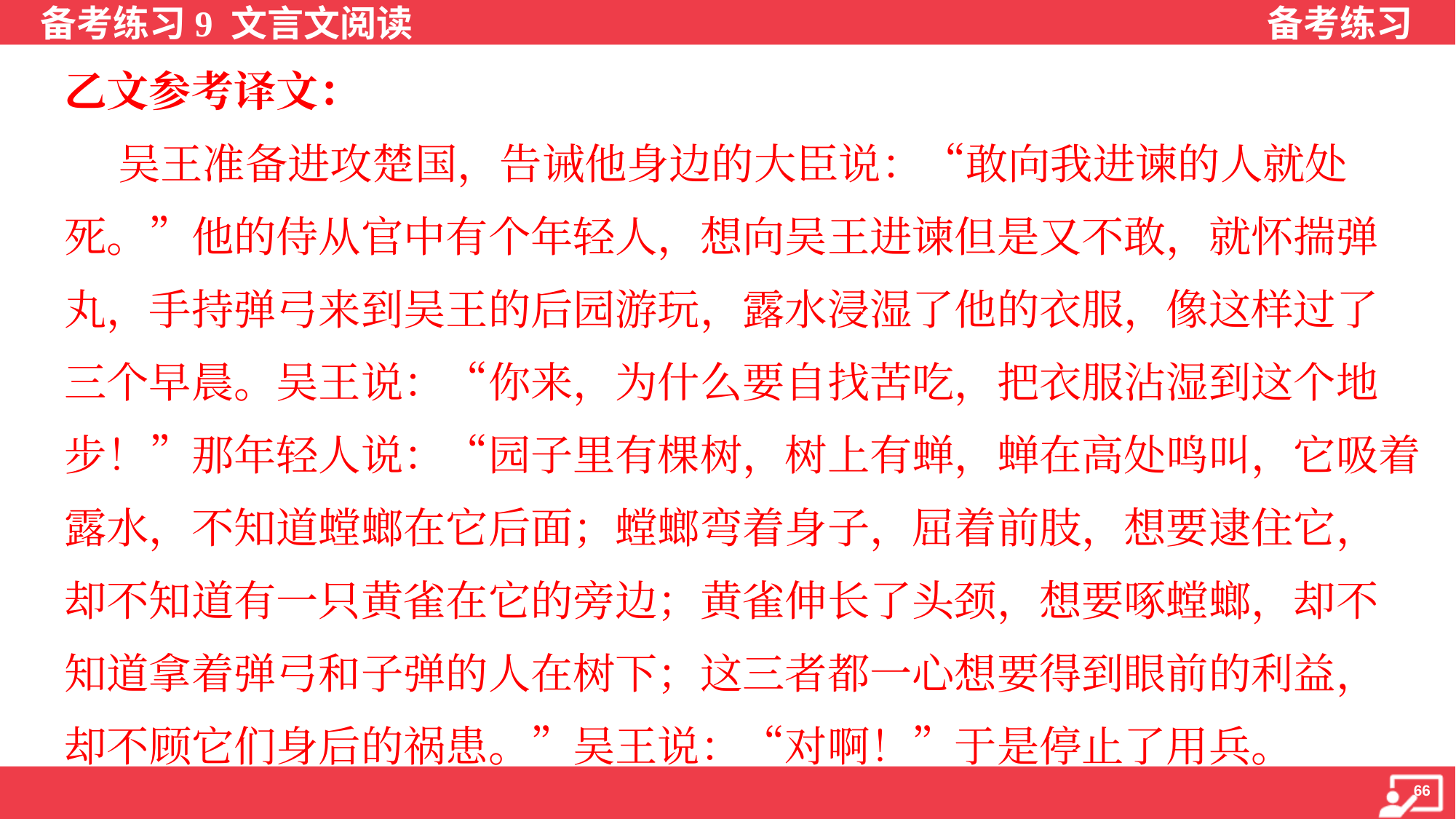

乙文参考译文：
    吴王准备进攻楚国，告诫他身边的大臣说：“敢向我进谏的人就处
死。”他的侍从官中有个年轻人，想向吴王进谏但是又不敢，就怀揣弹
丸，手持弹弓来到吴王的后园游玩，露水浸湿了他的衣服，像这样过了
三个早晨。吴王说：“你来，为什么要自找苦吃，把衣服沾湿到这个地
步！”那年轻人说：“园子里有棵树，树上有蝉，蝉在高处鸣叫，它吸着
露水，不知道螳螂在它后面；螳螂弯着身子，屈着前肢，想要逮住它，
却不知道有一只黄雀在它的旁边；黄雀伸长了头颈，想要啄螳螂，却不
知道拿着弹弓和子弹的人在树下；这三者都一心想要得到眼前的利益，
却不顾它们身后的祸患。”吴王说：“对啊！”于是停止了用兵。